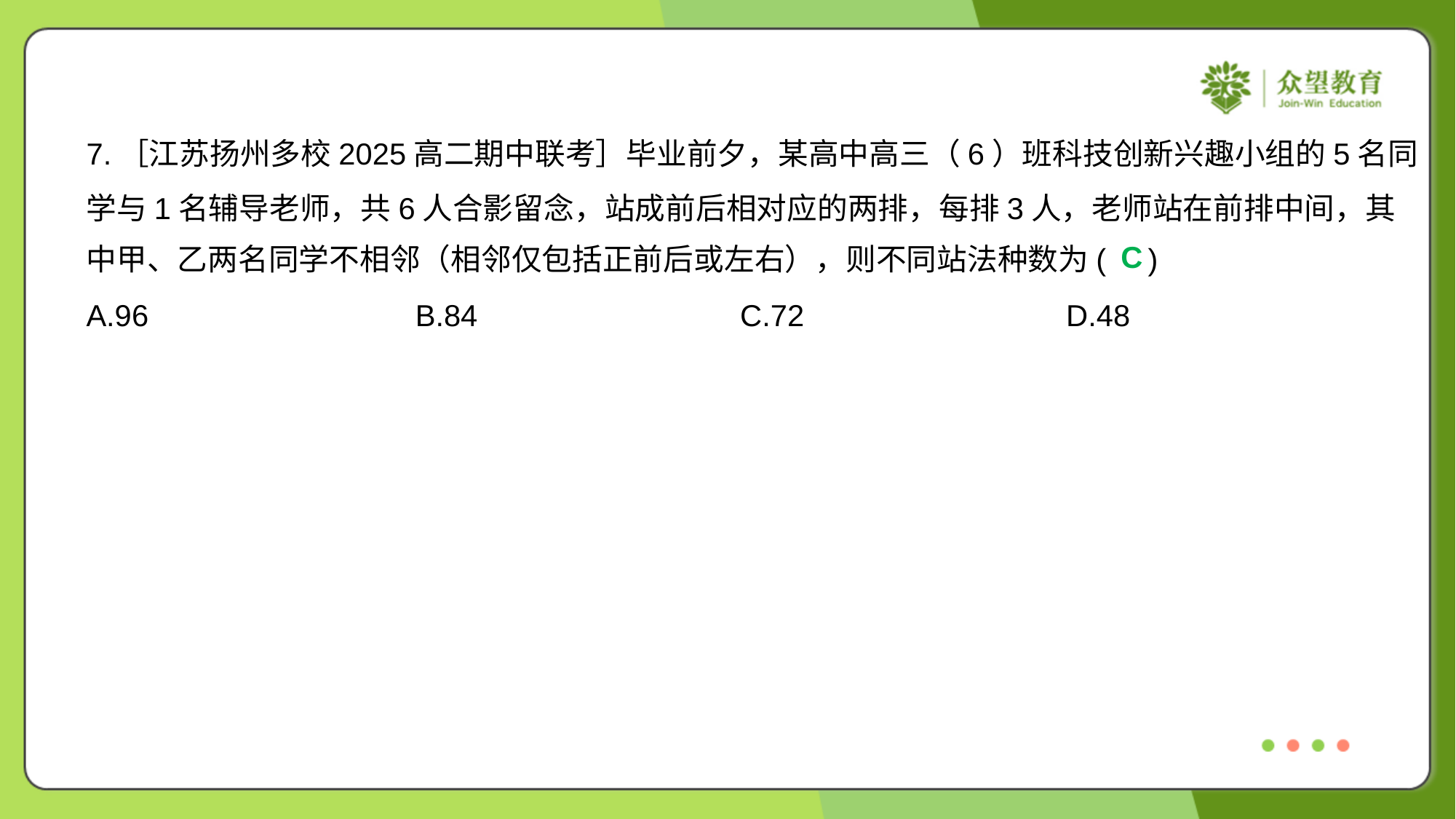

7.［江苏扬州多校2025高二期中联考］毕业前夕，某高中高三（6）班科技创新兴趣小组的5名同
学与1名辅导老师，共6人合影留念，站成前后相对应的两排，每排3人，老师站在前排中间，其
中甲、乙两名同学不相邻（相邻仅包括正前后或左右），则不同站法种数为(     )
C
A.96	B.84	C.72	D.48